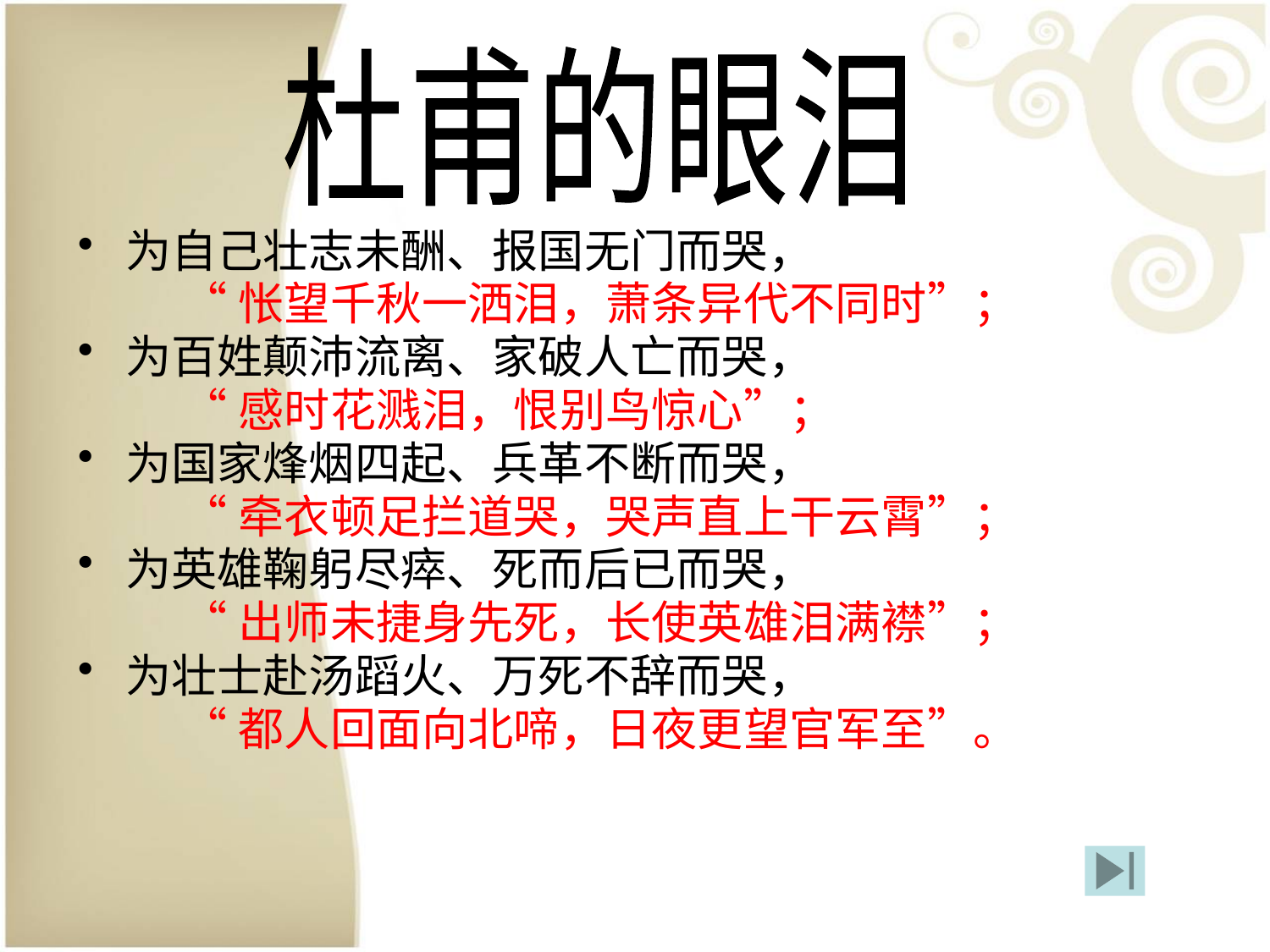

杜甫的眼泪
为自己壮志未酬、报国无门而哭，
          “怅望千秋一洒泪，萧条异代不同时”；
为百姓颠沛流离、家破人亡而哭，
          “感时花溅泪，恨别鸟惊心”；
为国家烽烟四起、兵革不断而哭，
          “牵衣顿足拦道哭，哭声直上干云霄”；
为英雄鞠躬尽瘁、死而后已而哭，
          “出师未捷身先死，长使英雄泪满襟”；
为壮士赴汤蹈火、万死不辞而哭，
          “都人回面向北啼，日夜更望官军至”。